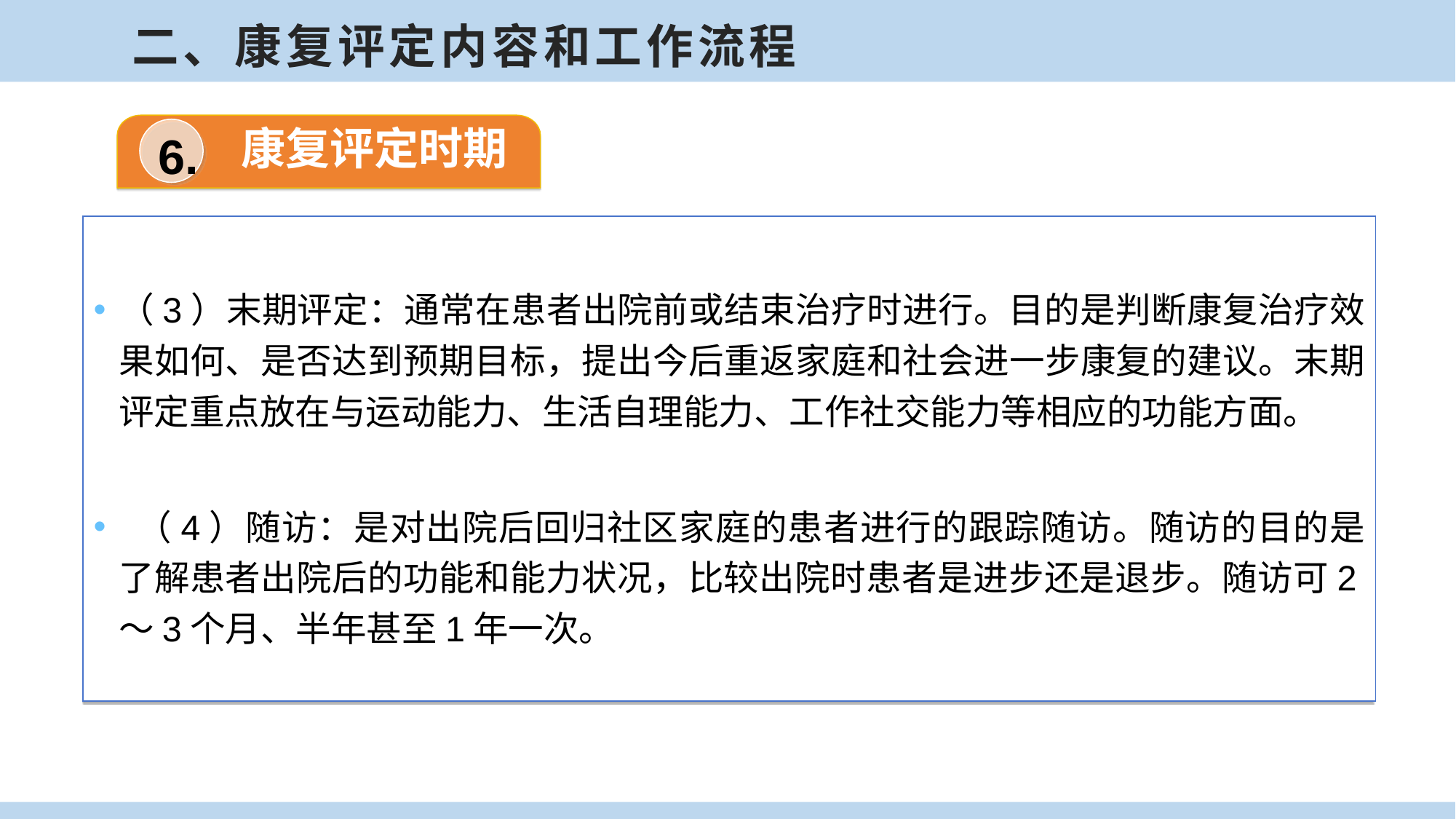

二、康复评定内容和工作流程

康复评定时期

6.

（3）末期评定：通常在患者出院前或结束治疗时进行。目的是判断康复治疗效果如何、是否达到预期目标，提出今后重返家庭和社会进一步康复的建议。末期评定重点放在与运动能力、生活自理能力、工作社交能力等相应的功能方面。

 （4）随访：是对出院后回归社区家庭的患者进行的跟踪随访。随访的目的是了解患者出院后的功能和能力状况，比较出院时患者是进步还是退步。随访可2～3个月、半年甚至1年一次。